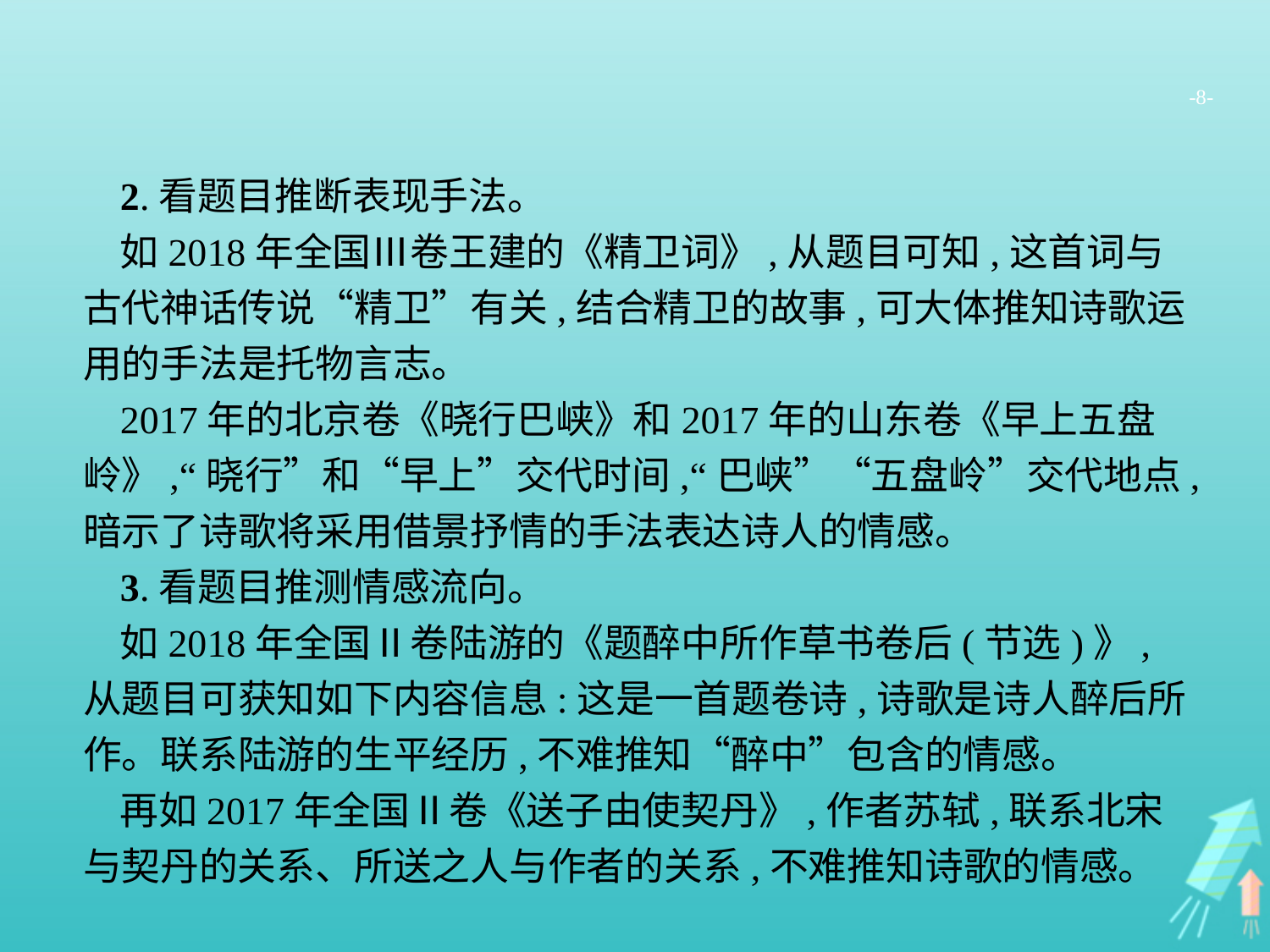

-8-
2.看题目推断表现手法。
如2018年全国Ⅲ卷王建的《精卫词》,从题目可知,这首词与古代神话传说“精卫”有关,结合精卫的故事,可大体推知诗歌运用的手法是托物言志。
2017年的北京卷《晓行巴峡》和2017年的山东卷《早上五盘岭》,“晓行”和“早上”交代时间,“巴峡”“五盘岭”交代地点,暗示了诗歌将采用借景抒情的手法表达诗人的情感。
3.看题目推测情感流向。
如2018年全国Ⅱ卷陆游的《题醉中所作草书卷后(节选)》,从题目可获知如下内容信息:这是一首题卷诗,诗歌是诗人醉后所作。联系陆游的生平经历,不难推知“醉中”包含的情感。
再如2017年全国Ⅱ卷《送子由使契丹》,作者苏轼,联系北宋与契丹的关系、所送之人与作者的关系,不难推知诗歌的情感。